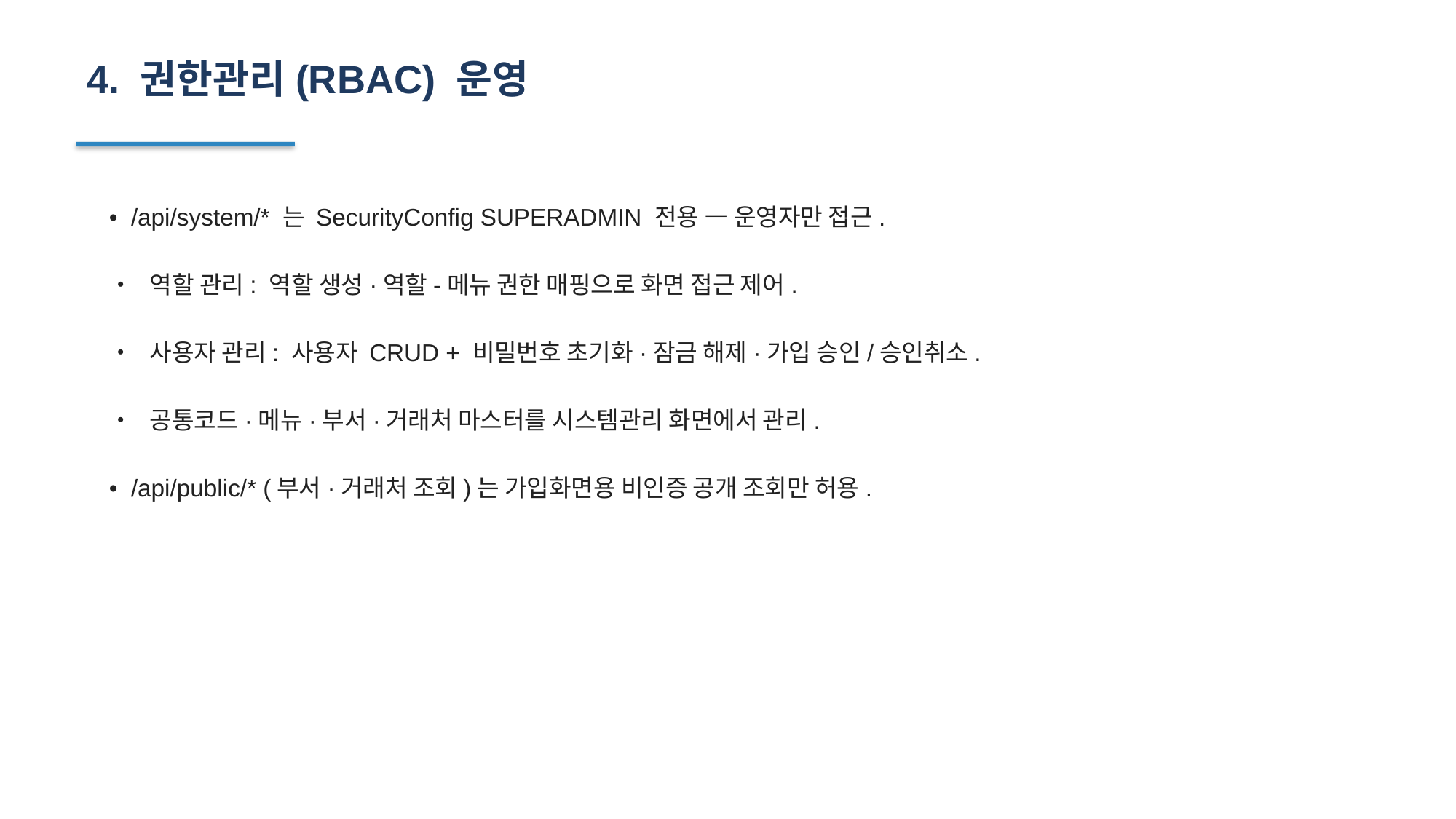

4. 권한관리(RBAC) 운영

•  /api/system/* 는 SecurityConfig SUPERADMIN 전용 — 운영자만 접근.
•  역할 관리: 역할 생성·역할-메뉴 권한 매핑으로 화면 접근 제어.
•  사용자 관리: 사용자 CRUD + 비밀번호 초기화·잠금 해제·가입 승인/승인취소.
•  공통코드·메뉴·부서·거래처 마스터를 시스템관리 화면에서 관리.
•  /api/public/* (부서·거래처 조회)는 가입화면용 비인증 공개 조회만 허용.